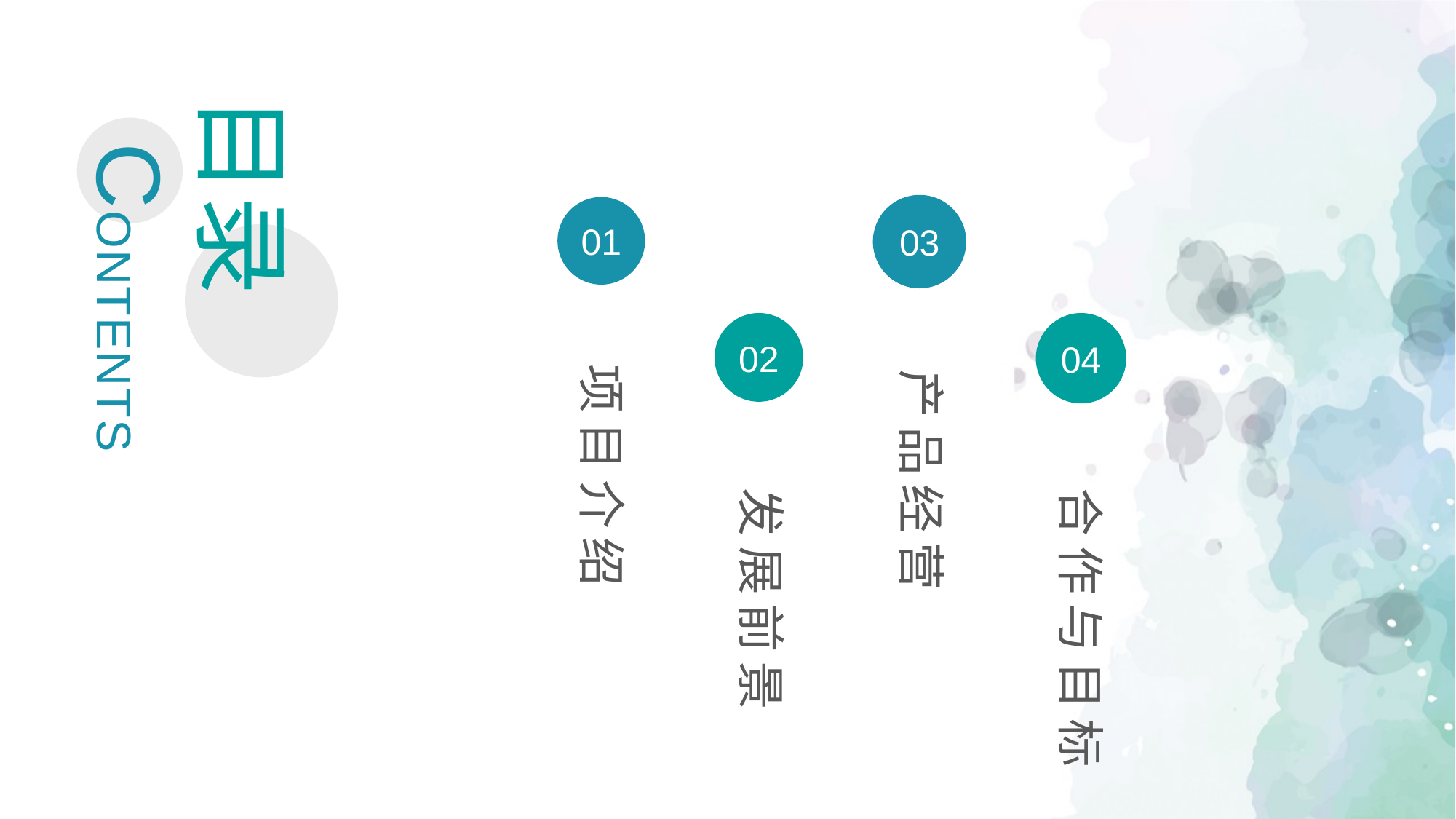

目录

CONTENTS
03
01
  项目介绍
04
02
  产品经营
  发展前景
  合作与目标